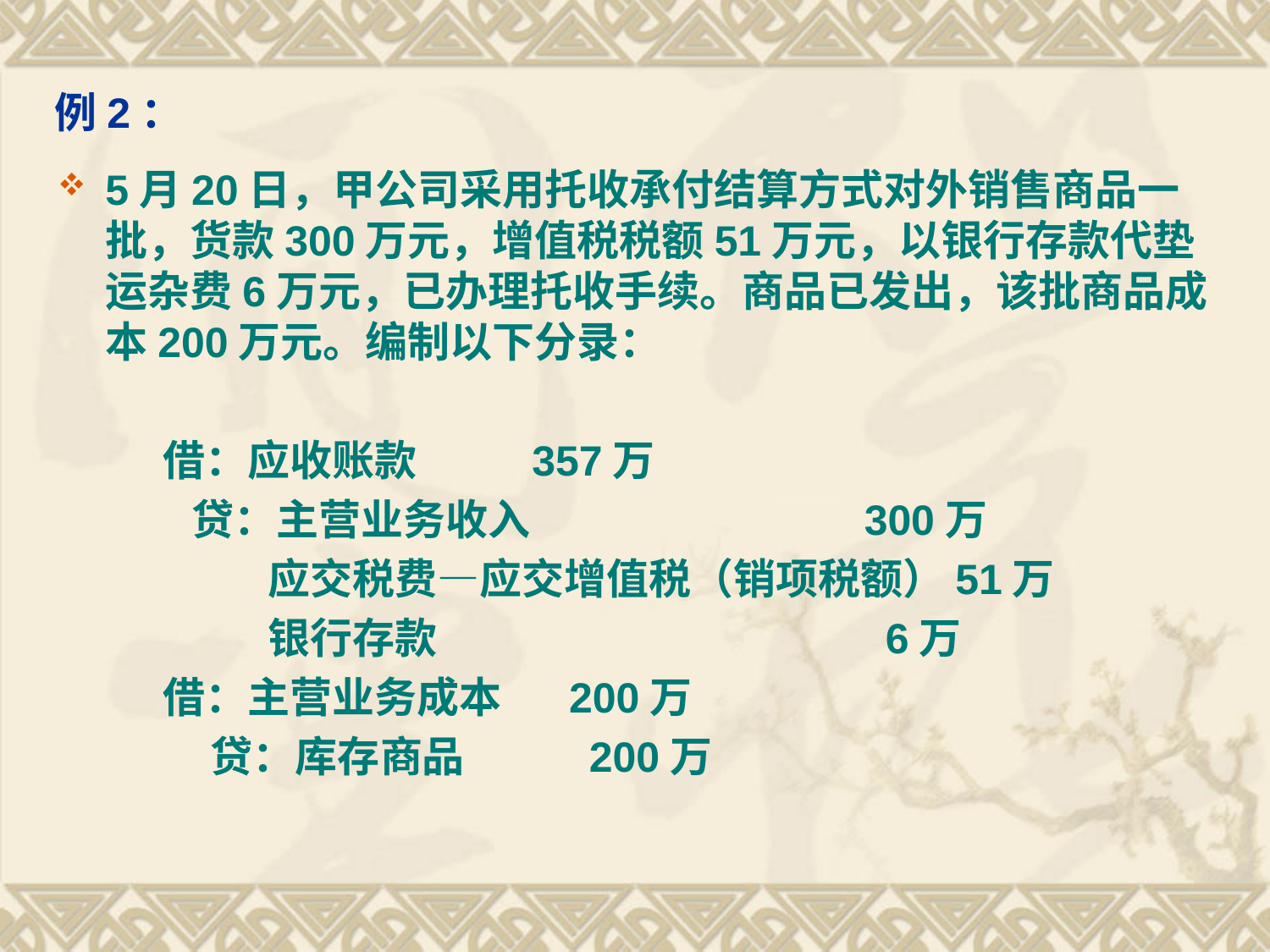

# 例2：
5月20日，甲公司采用托收承付结算方式对外销售商品一批，货款300万元，增值税税额51万元，以银行存款代垫运杂费6万元，已办理托收手续。商品已发出，该批商品成本200万元。编制以下分录：

          借：应收账款           357万
             贷：主营业务收入                                  300万
                     应交税费—应交增值税（销项税额）51万
                     银行存款                                              6万
          借：主营业务成本      200万
               贷：库存商品            200万